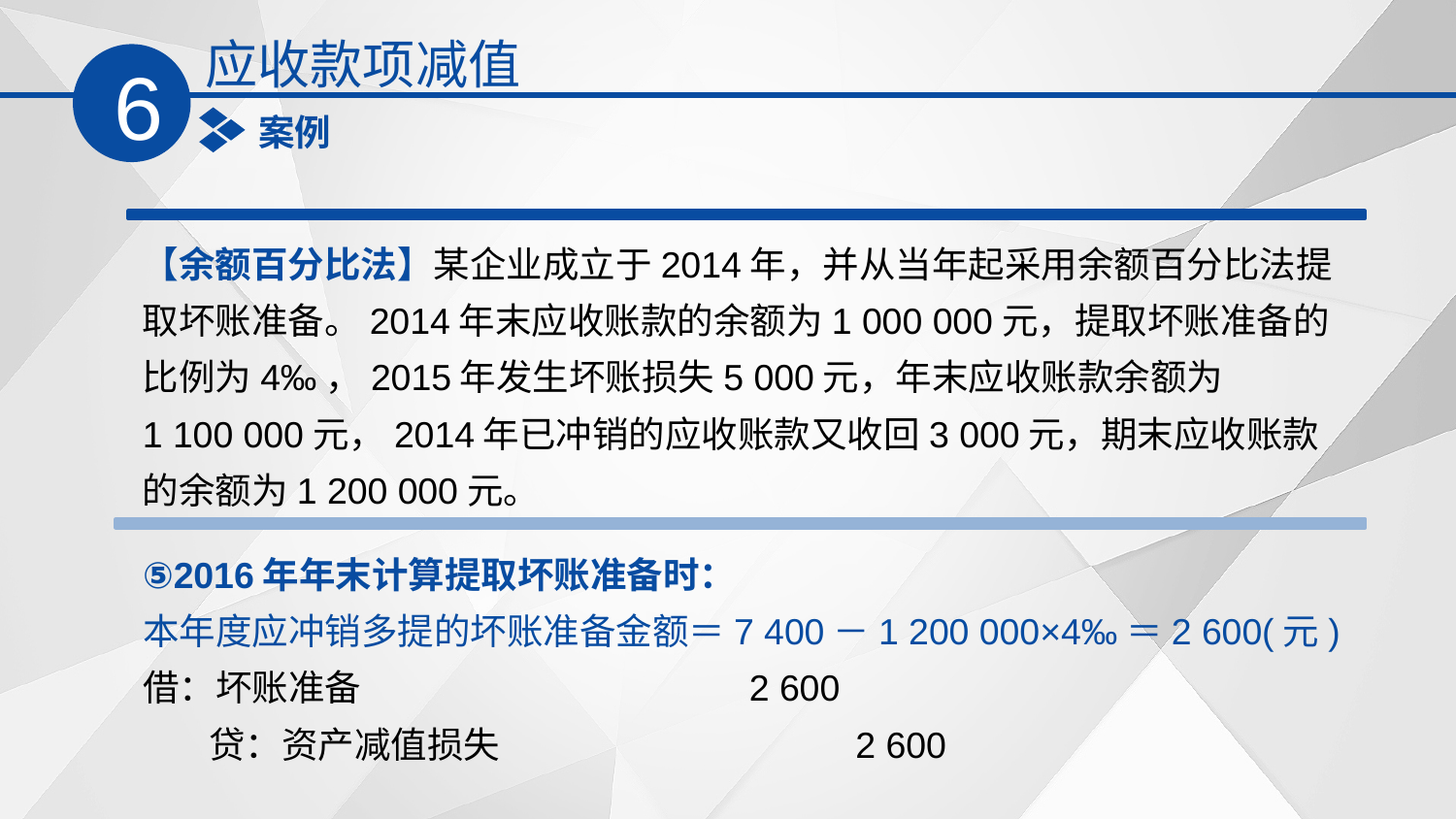

应收款项减值
6

案例

【余额百分比法】某企业成立于2014年，并从当年起采用余额百分比法提取坏账准备。2014年末应收账款的余额为1 000 000元，提取坏账准备的比例为4‰，2015年发生坏账损失5 000元，年末应收账款余额为
1 100 000元，2014年已冲销的应收账款又收回3 000元，期末应收账款的余额为1 200 000元。

⑤2016年年末计算提取坏账准备时：
本年度应冲销多提的坏账准备金额＝7 400－1 200 000×4‰＝2 600(元)
借：坏账准备                                              2 600
       贷：资产减值损失                                          2 600